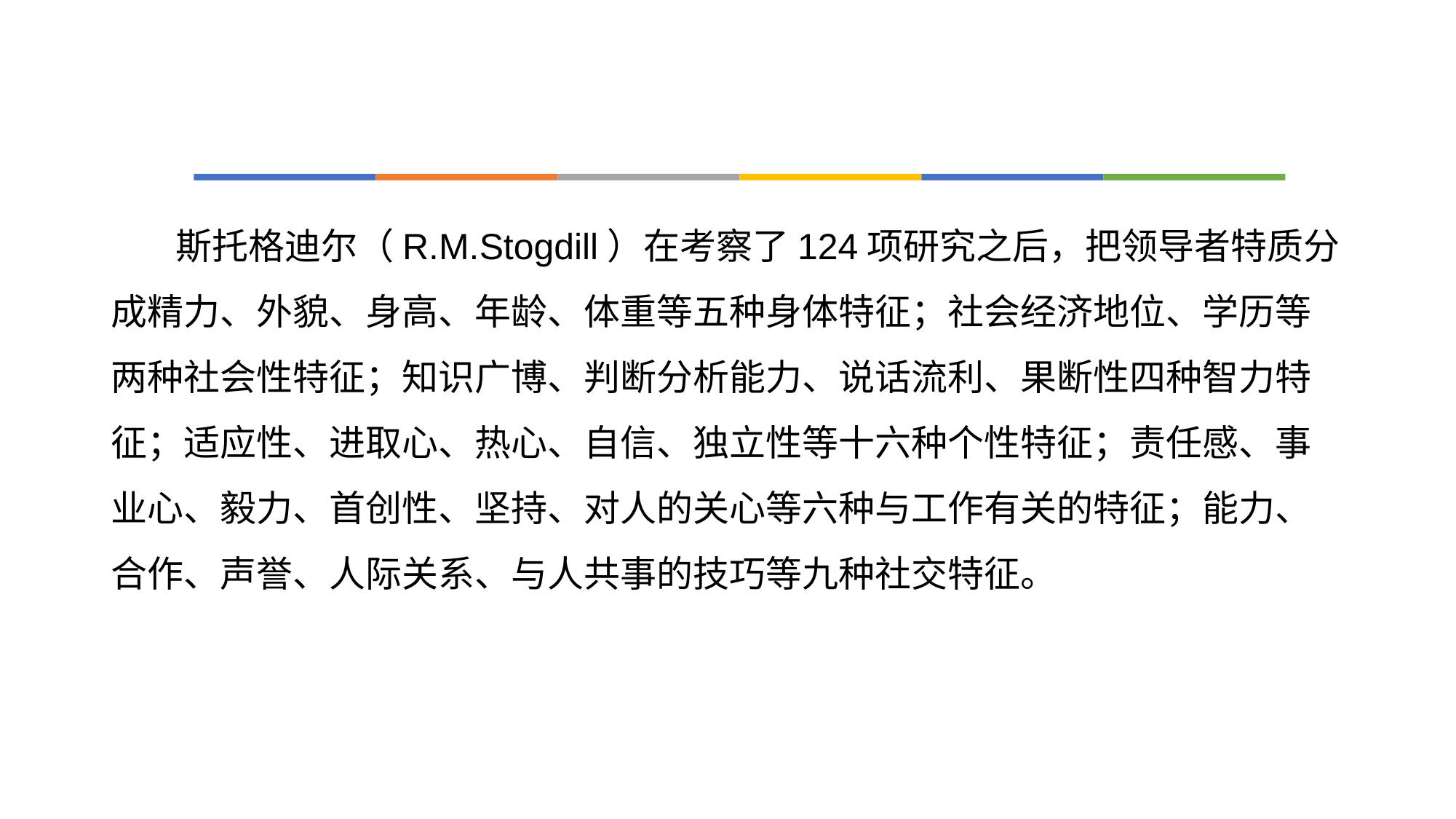

#
斯托格迪尔（R.M.Stogdill）在考察了124项研究之后，把领导者特质分成精力、外貌、身高、年龄、体重等五种身体特征；社会经济地位、学历等两种社会性特征；知识广博、判断分析能力、说话流利、果断性四种智力特征；适应性、进取心、热心、自信、独立性等十六种个性特征；责任感、事业心、毅力、首创性、坚持、对人的关心等六种与工作有关的特征；能力、合作、声誉、人际关系、与人共事的技巧等九种社交特征。